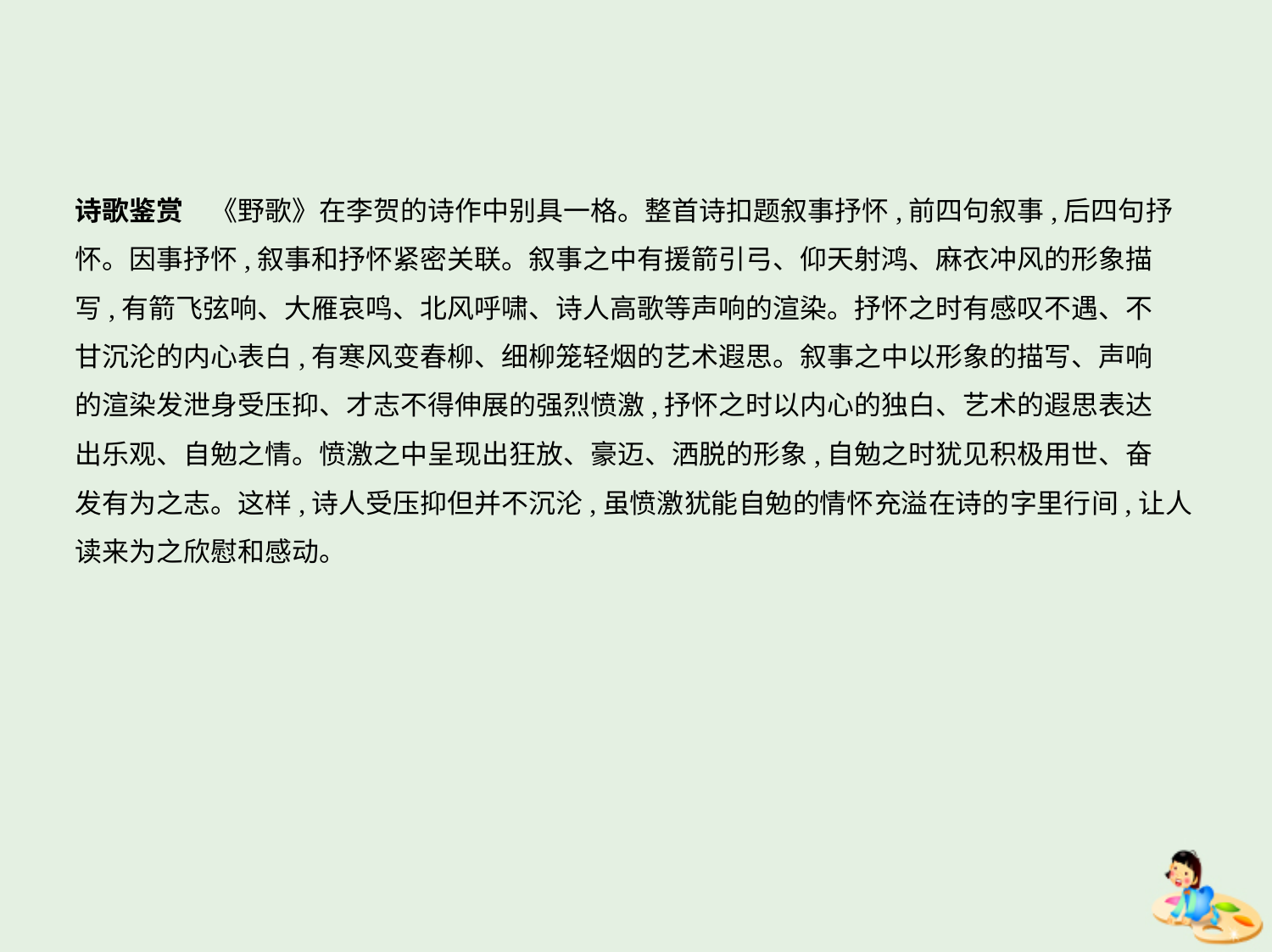

诗歌鉴赏　《野歌》在李贺的诗作中别具一格。整首诗扣题叙事抒怀,前四句叙事,后四句抒
怀。因事抒怀,叙事和抒怀紧密关联。叙事之中有援箭引弓、仰天射鸿、麻衣冲风的形象描
写,有箭飞弦响、大雁哀鸣、北风呼啸、诗人高歌等声响的渲染。抒怀之时有感叹不遇、不
甘沉沦的内心表白,有寒风变春柳、细柳笼轻烟的艺术遐思。叙事之中以形象的描写、声响
的渲染发泄身受压抑、才志不得伸展的强烈愤激,抒怀之时以内心的独白、艺术的遐思表达
出乐观、自勉之情。愤激之中呈现出狂放、豪迈、洒脱的形象,自勉之时犹见积极用世、奋
发有为之志。这样,诗人受压抑但并不沉沦,虽愤激犹能自勉的情怀充溢在诗的字里行间,让人
读来为之欣慰和感动。